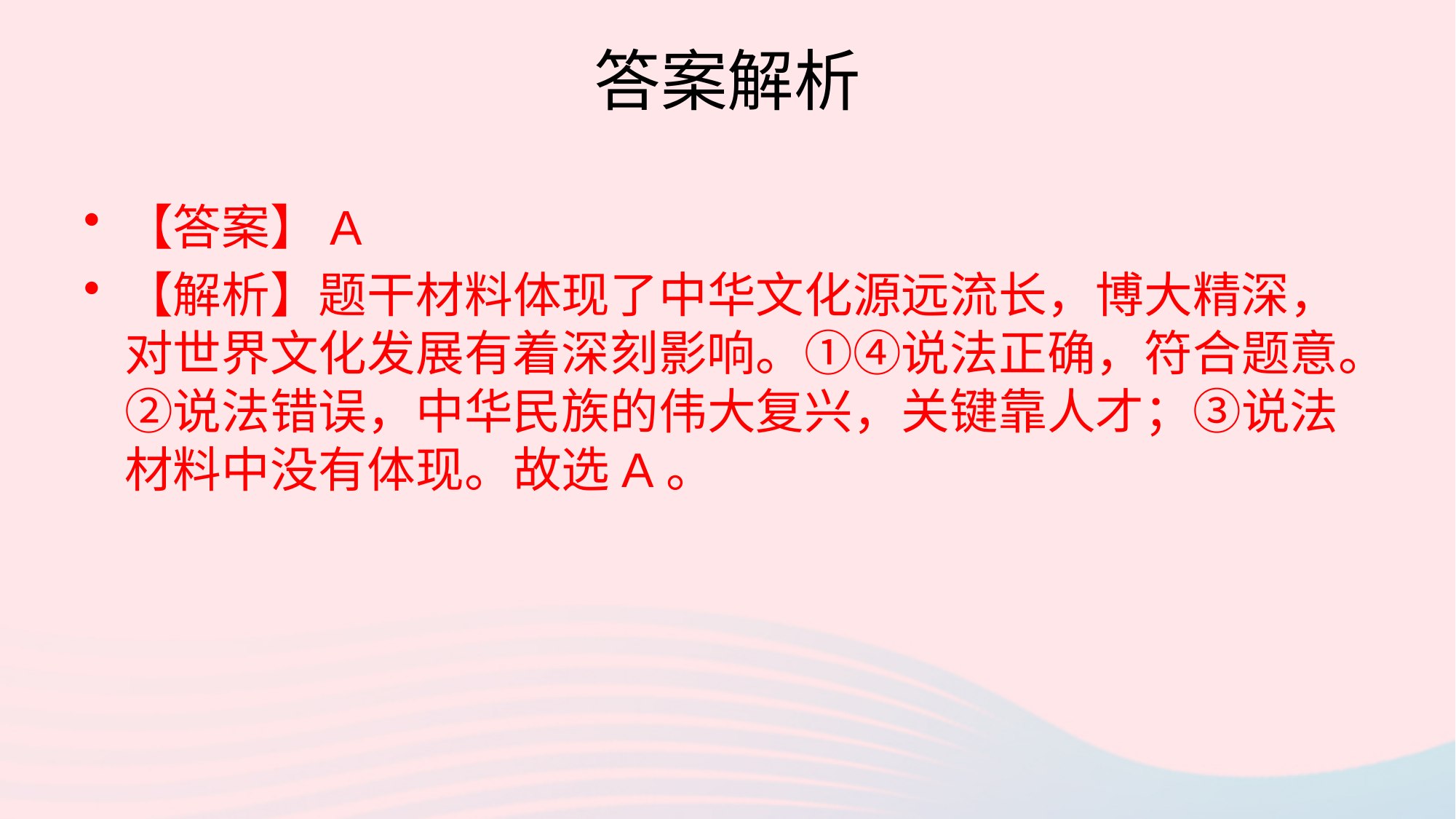

# 答案解析
【答案】A
【解析】题干材料体现了中华文化源远流长，博大精深，对世界文化发展有着深刻影响。①④说法正确，符合题意。②说法错误，中华民族的伟大复兴，关键靠人才；③说法材料中没有体现。故选A。